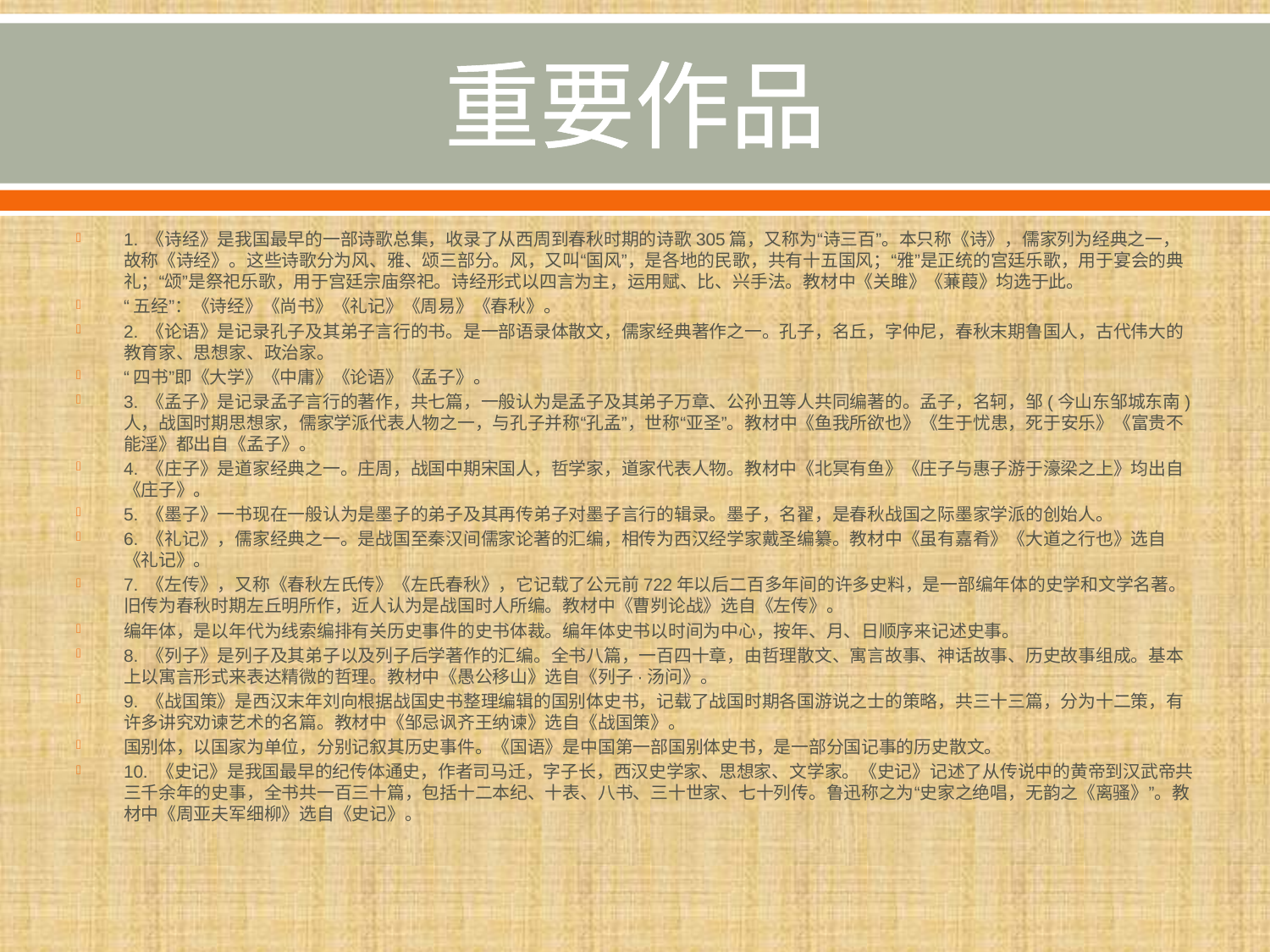

# 重要作品
1. 《诗经》是我国最早的一部诗歌总集，收录了从西周到春秋时期的诗歌305篇，又称为“诗三百”。本只称《诗》，儒家列为经典之一，故称《诗经》。这些诗歌分为风、雅、颂三部分。风，又叫“国风”，是各地的民歌，共有十五国风；“雅”是正统的宫廷乐歌，用于宴会的典礼；“颂”是祭祀乐歌，用于宫廷宗庙祭祀。诗经形式以四言为主，运用赋、比、兴手法。教材中《关雎》《蒹葭》均选于此。
“五经”：《诗经》《尚书》《礼记》《周易》《春秋》。
2. 《论语》是记录孔子及其弟子言行的书。是一部语录体散文，儒家经典著作之一。孔子，名丘，字仲尼，春秋末期鲁国人，古代伟大的教育家、思想家、政治家。
“四书”即《大学》《中庸》《论语》《孟子》。
3. 《孟子》是记录孟子言行的著作，共七篇，一般认为是孟子及其弟子万章、公孙丑等人共同编著的。孟子，名轲，邹(今山东邹城东南)人，战国时期思想家，儒家学派代表人物之一，与孔子并称“孔孟”，世称“亚圣”。教材中《鱼我所欲也》《生于忧患，死于安乐》《富贵不能淫》都出自《孟子》。
4. 《庄子》是道家经典之一。庄周，战国中期宋国人，哲学家，道家代表人物。教材中《北冥有鱼》《庄子与惠子游于濠梁之上》均出自《庄子》。
5. 《墨子》一书现在一般认为是墨子的弟子及其再传弟子对墨子言行的辑录。墨子，名翟，是春秋战国之际墨家学派的创始人。
6. 《礼记》，儒家经典之一。是战国至秦汉间儒家论著的汇编，相传为西汉经学家戴圣编纂。教材中《虽有嘉肴》《大道之行也》选自《礼记》。
7. 《左传》，又称《春秋左氏传》《左氏春秋》，它记载了公元前722年以后二百多年间的许多史料，是一部编年体的史学和文学名著。旧传为春秋时期左丘明所作，近人认为是战国时人所编。教材中《曹刿论战》选自《左传》。
编年体，是以年代为线索编排有关历史事件的史书体裁。编年体史书以时间为中心，按年、月、日顺序来记述史事。
8. 《列子》是列子及其弟子以及列子后学著作的汇编。全书八篇，一百四十章，由哲理散文、寓言故事、神话故事、历史故事组成。基本上以寓言形式来表达精微的哲理。教材中《愚公移山》选自《列子·汤问》。
9. 《战国策》是西汉末年刘向根据战国史书整理编辑的国别体史书，记载了战国时期各国游说之士的策略，共三十三篇，分为十二策，有许多讲究劝谏艺术的名篇。教材中《邹忌讽齐王纳谏》选自《战国策》。
国别体，以国家为单位，分别记叙其历史事件。《国语》是中国第一部国别体史书，是一部分国记事的历史散文。
10. 《史记》是我国最早的纪传体通史，作者司马迁，字子长，西汉史学家、思想家、文学家。《史记》记述了从传说中的黄帝到汉武帝共三千余年的史事，全书共一百三十篇，包括十二本纪、十表、八书、三十世家、七十列传。鲁迅称之为“史家之绝唱，无韵之《离骚》”。教材中《周亚夫军细柳》选自《史记》。